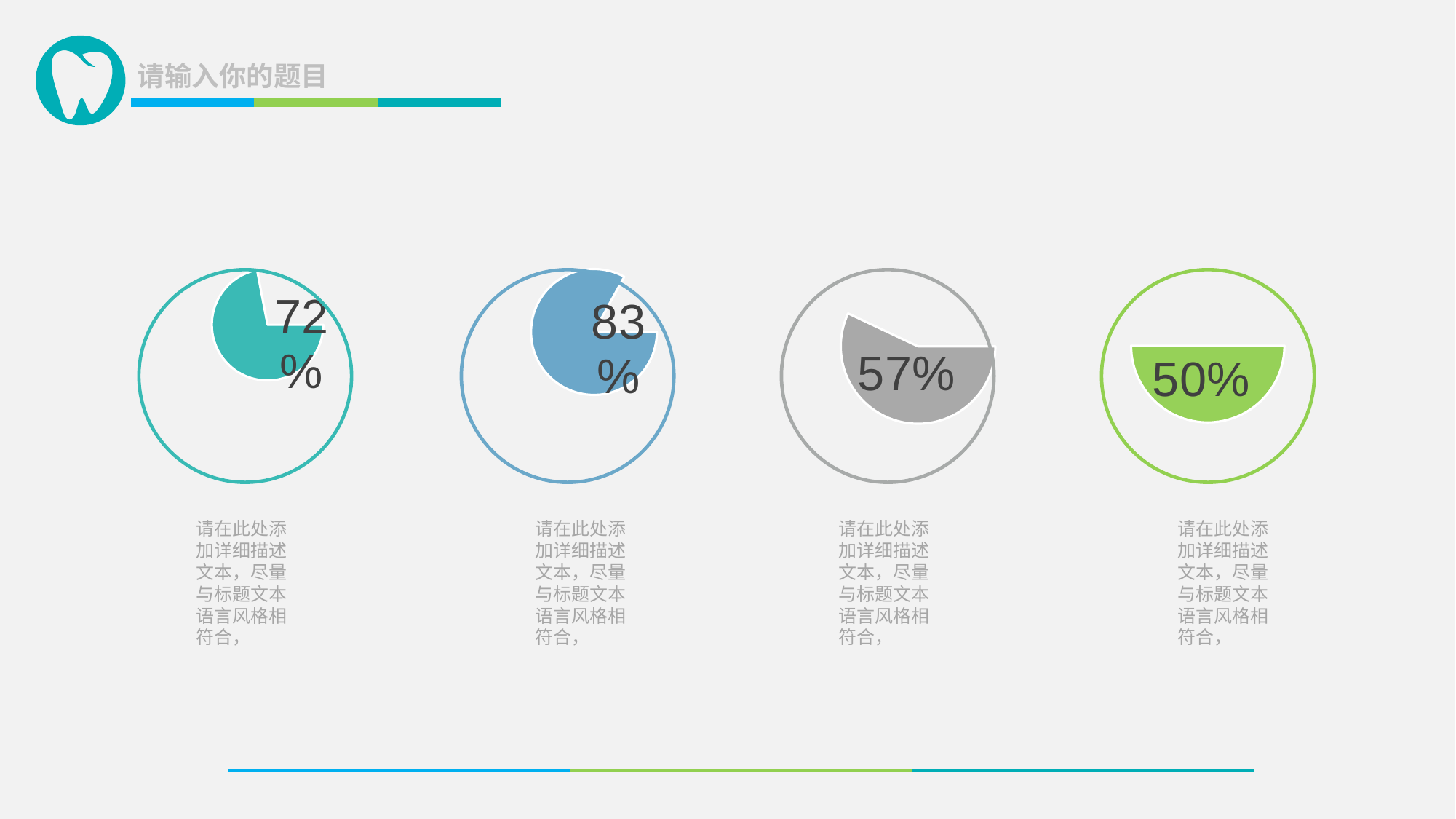

### Chart

| Category | 销售额 |
|---|---|
| 第一季度 | 72.0 |
| 第二季度 | 28.0 |

### Chart

| Category | 销售额 |
|---|---|
| 第一季度 | 83.0 |
| 第二季度 | 17.0 |

### Chart

| Category | 销售额 |
|---|---|
| 第一季度 | 57.0 |
| 第二季度 | 43.0 |

### Chart

| Category | 销售额 |
|---|---|
| 第一季度 | 50.0 |
| 第二季度 | 50.0 |

请在此处添加详细描述文本，尽量与标题文本语言风格相符合，
请在此处添加详细描述文本，尽量与标题文本语言风格相符合，
请在此处添加详细描述文本，尽量与标题文本语言风格相符合，
请在此处添加详细描述文本，尽量与标题文本语言风格相符合，